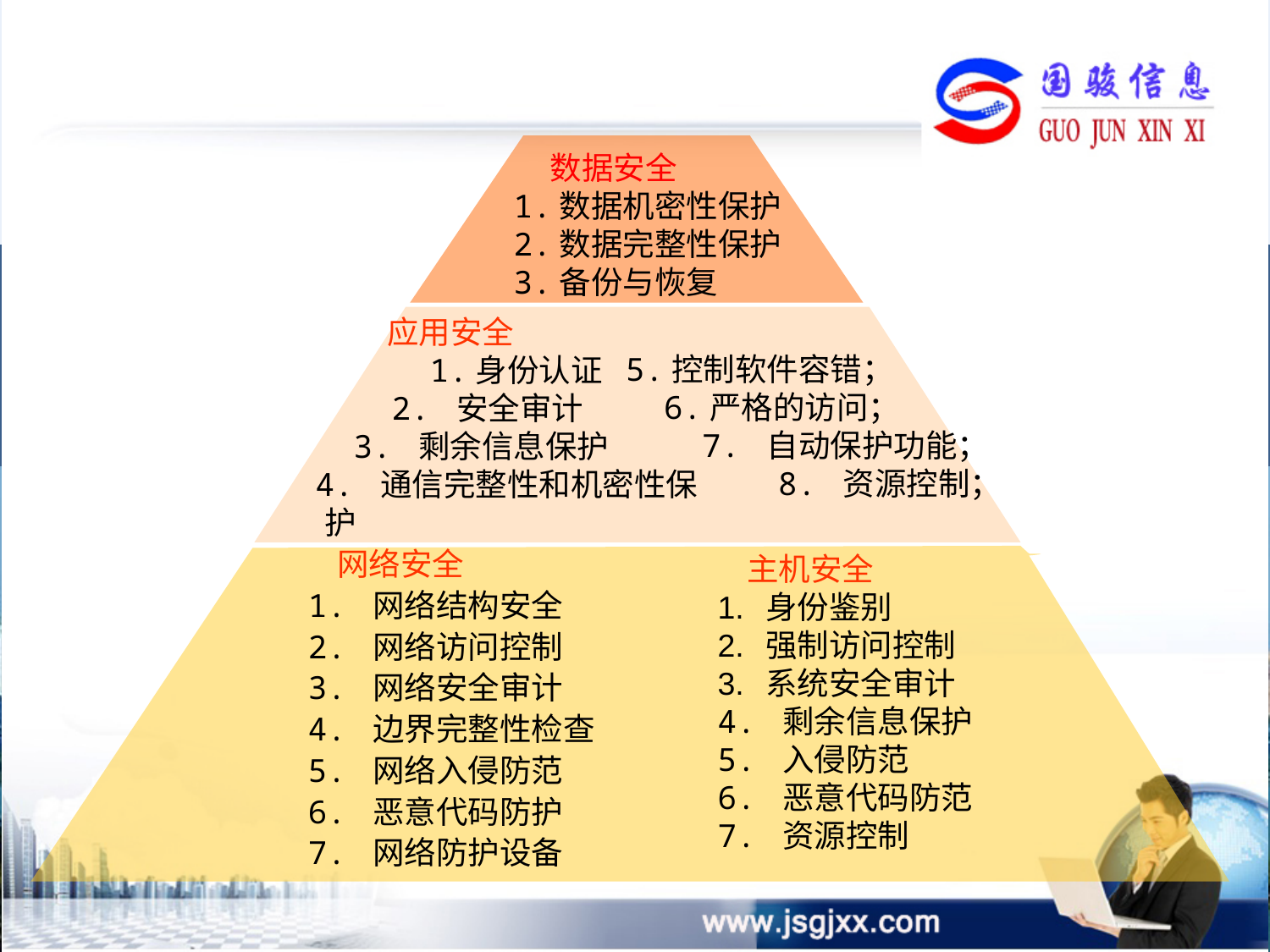

数据安全
1.数据机密性保护
2.数据完整性保护
3.备份与恢复
                       应用安全
        1.身份认证
      2. 安全审计
    3. 剩余信息保护
  4. 通信完整性和机密性保护

  5.控制软件容错；
    6.严格的访问；
      7. 自动保护功能；
          8. 资源控制；
   网络安全
1. 网络结构安全
2. 网络访问控制
3. 网络安全审计
4. 边界完整性检查
5. 网络入侵防范
6. 恶意代码防护
7. 网络防护设备
   主机安全
身份鉴别
强制访问控制
系统安全审计
4. 剩余信息保护
5. 入侵防范
6. 恶意代码防范
7. 资源控制